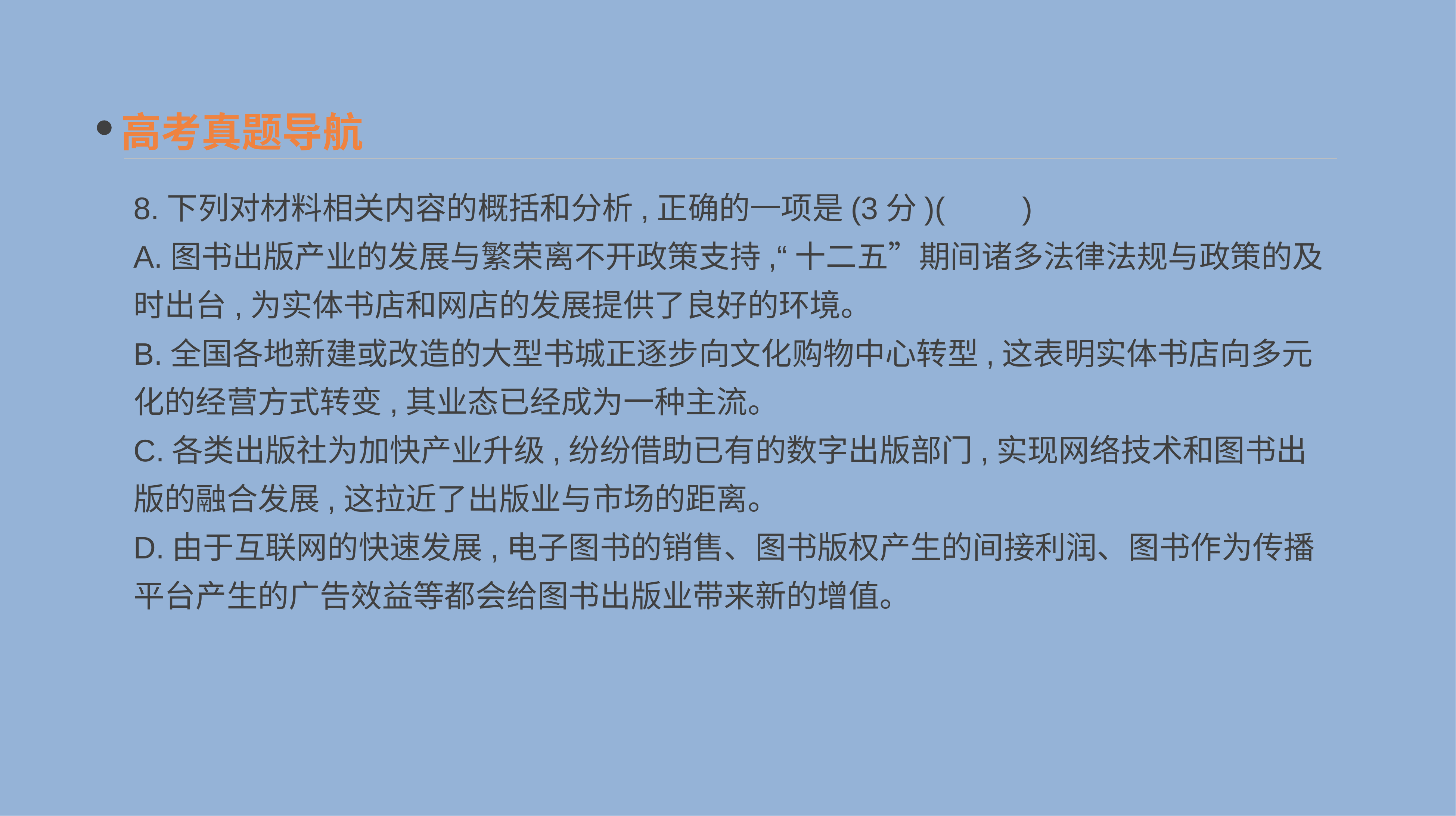

高考真题导航

8.下列对材料相关内容的概括和分析,正确的一项是(3分)(　　)
A.图书出版产业的发展与繁荣离不开政策支持,“十二五”期间诸多法律法规与政策的及时出台,为实体书店和网店的发展提供了良好的环境。
B.全国各地新建或改造的大型书城正逐步向文化购物中心转型,这表明实体书店向多元化的经营方式转变,其业态已经成为一种主流。
C.各类出版社为加快产业升级,纷纷借助已有的数字出版部门,实现网络技术和图书出版的融合发展,这拉近了出版业与市场的距离。
D.由于互联网的快速发展,电子图书的销售、图书版权产生的间接利润、图书作为传播平台产生的广告效益等都会给图书出版业带来新的增值。